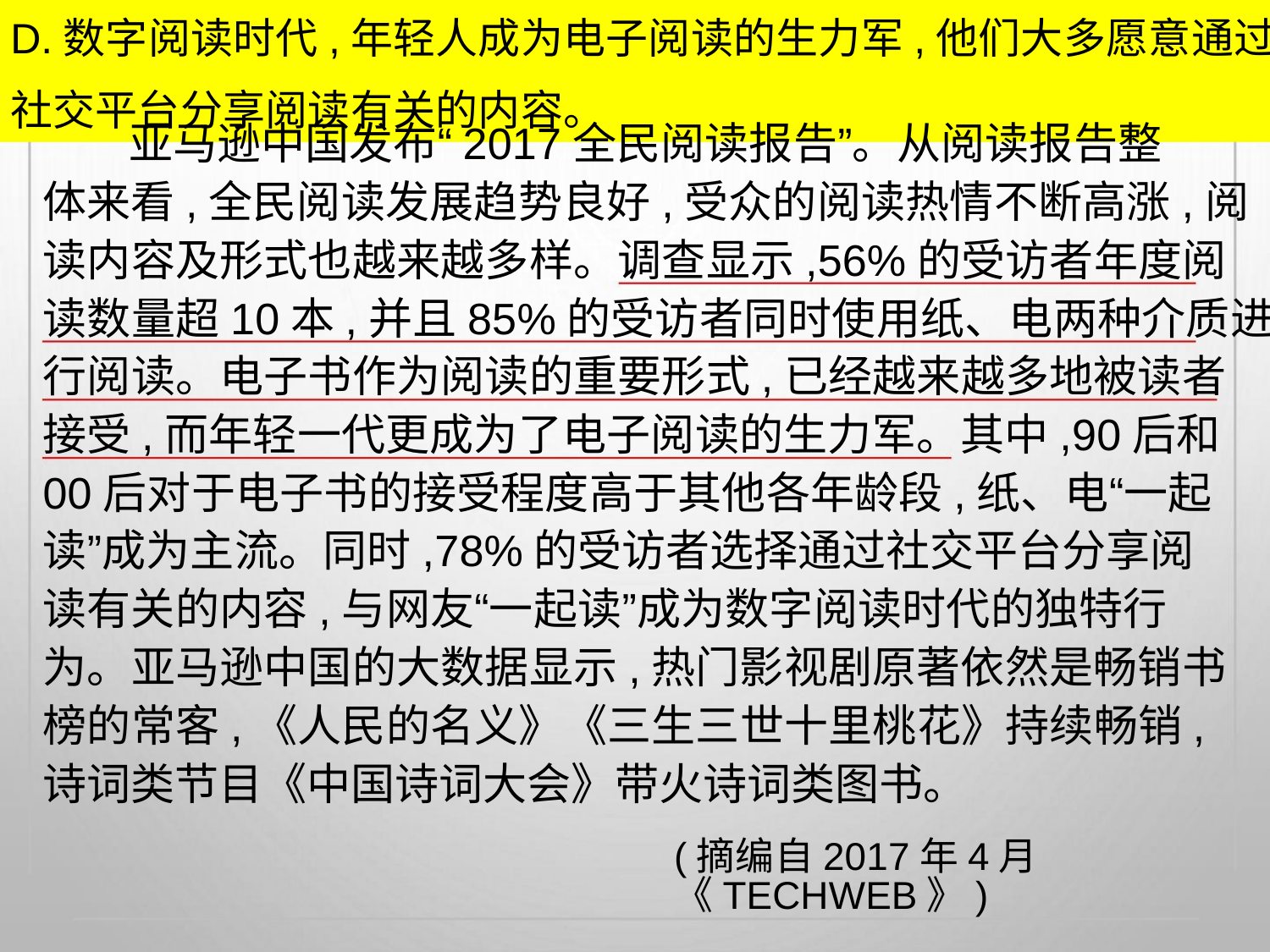

D.数字阅读时代,年轻人成为电子阅读的生力军,他们大多愿意通过
社交平台分享阅读有关的内容。
亚马逊中国发布“2017全民阅读报告”。从阅读报告整
体来看,全民阅读发展趋势良好,受众的阅读热情不断高涨,阅
读内容及形式也越来越多样。调查显示,56%的受访者年度阅
读数量超10本,并且85%的受访者同时使用纸、电两种介质进
行阅读。电子书作为阅读的重要形式,已经越来越多地被读者
接受,而年轻一代更成为了电子阅读的生力军。其中,90后和
00后对于电子书的接受程度高于其他各年龄段,纸、电“一起
读”成为主流。同时,78%的受访者选择通过社交平台分享阅
读有关的内容,与网友“一起读”成为数字阅读时代的独特行
为。亚马逊中国的大数据显示,热门影视剧原著依然是畅销书
榜的常客,《人民的名义》《三生三世十里桃花》持续畅销,
诗词类节目《中国诗词大会》带火诗词类图书。
(摘编自2017年4月《TECHWEB》)